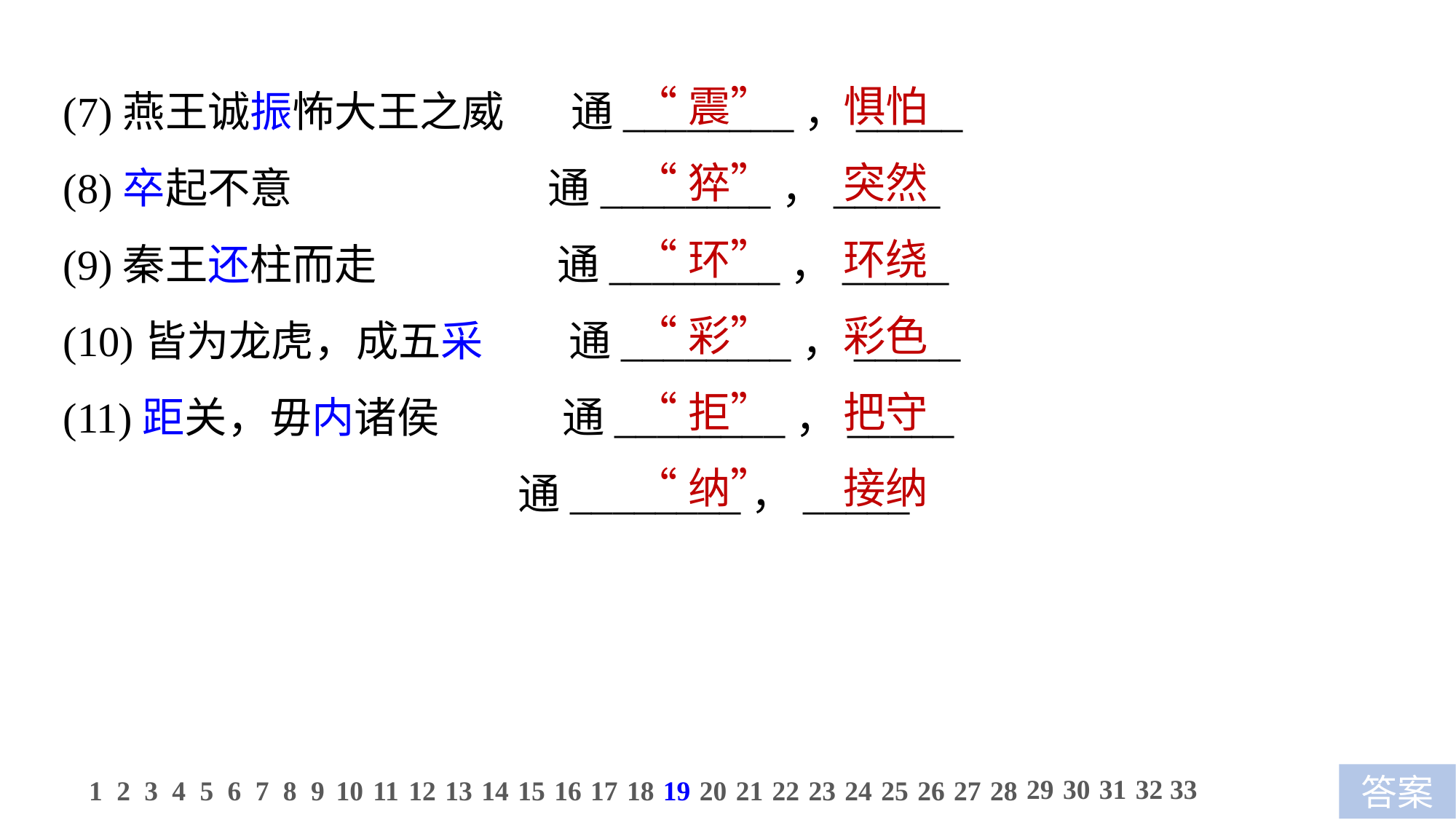

“震”　   惧怕
“猝”　   突然
“环”　   环绕
“彩”　   彩色
“拒”　   把守
“纳”　   接纳
(7)燕王诚振怖大王之威       通________，_____
(8)卒起不意                           通________，_____
(9)秦王还柱而走                   通________，_____
(10)皆为龙虎，成五采         通________，_____
(11)距关，毋内诸侯             通________，_____
                                               通________，_____
29
30
31
32
33
1
2
3
4
5
6
7
8
9
10
11
12
13
14
15
16
17
18
19
20
21
22
23
24
25
26
27
28
答案